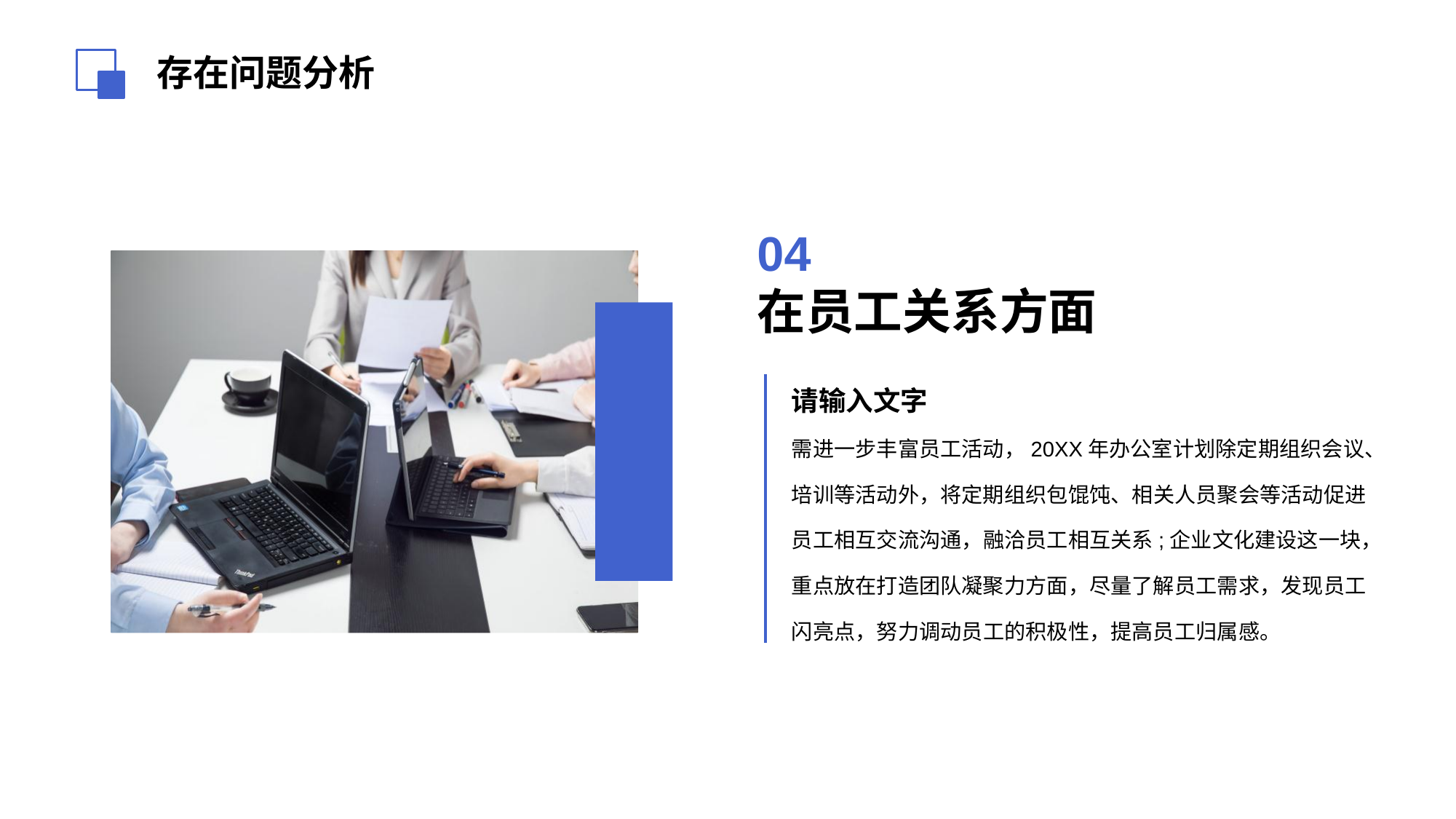

存在问题分析
04
在员工关系方面

请输入文字
需进一步丰富员工活动，20XX年办公室计划除定期组织会议、培训等活动外，将定期组织包馄饨、相关人员聚会等活动促进员工相互交流沟通，融洽员工相互关系;企业文化建设这一块，重点放在打造团队凝聚力方面，尽量了解员工需求，发现员工闪亮点，努力调动员工的积极性，提高员工归属感。